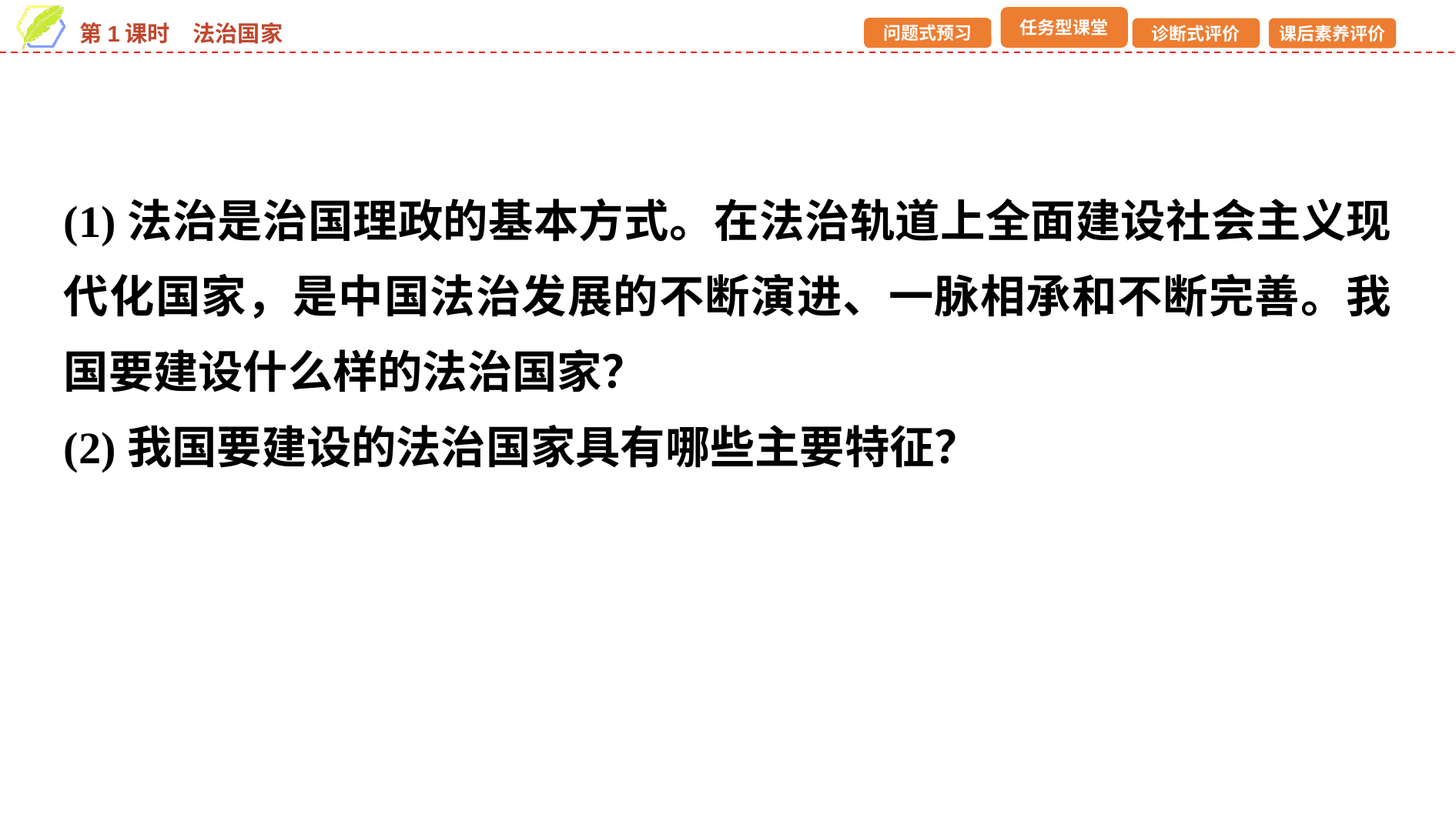

(1)法治是治国理政的基本方式。在法治轨道上全面建设社会主义现代化国家，是中国法治发展的不断演进、一脉相承和不断完善。我国要建设什么样的法治国家？
(2)我国要建设的法治国家具有哪些主要特征？